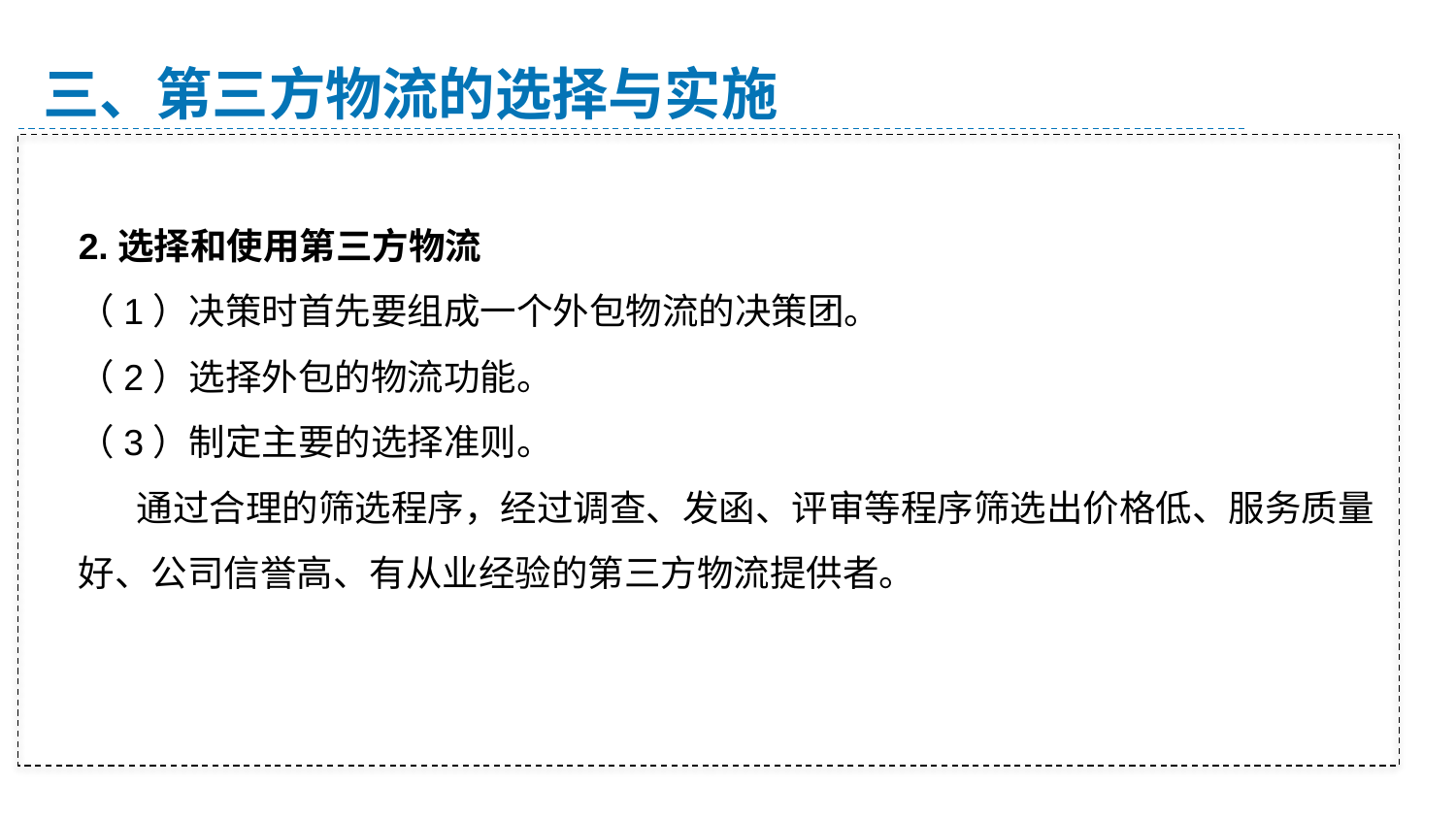

三、第三方物流的选择与实施

2.选择和使用第三方物流
（1）决策时首先要组成一个外包物流的决策团。
（2）选择外包的物流功能。
（3）制定主要的选择准则。
      通过合理的筛选程序，经过调查、发函、评审等程序筛选出价格低、服务质量好、公司信誉高、有从业经验的第三方物流提供者。